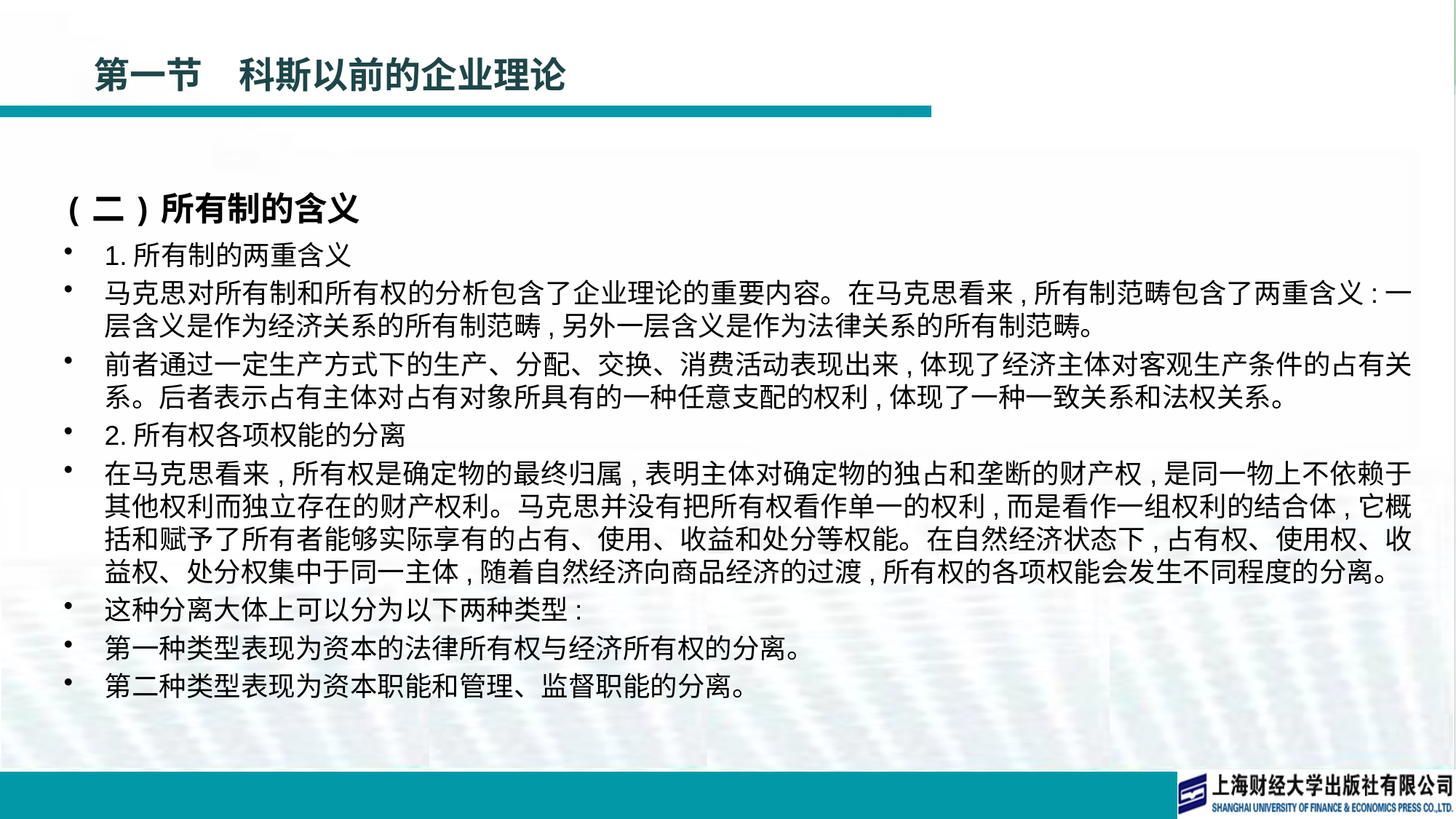

# 第一节　科斯以前的企业理论
(二)所有制的含义
1.所有制的两重含义
马克思对所有制和所有权的分析包含了企业理论的重要内容。在马克思看来,所有制范畴包含了两重含义:一层含义是作为经济关系的所有制范畴,另外一层含义是作为法律关系的所有制范畴。
前者通过一定生产方式下的生产、分配、交换、消费活动表现出来,体现了经济主体对客观生产条件的占有关系。后者表示占有主体对占有对象所具有的一种任意支配的权利,体现了一种一致关系和法权关系。
2.所有权各项权能的分离
在马克思看来,所有权是确定物的最终归属,表明主体对确定物的独占和垄断的财产权,是同一物上不依赖于其他权利而独立存在的财产权利。马克思并没有把所有权看作单一的权利,而是看作一组权利的结合体,它概括和赋予了所有者能够实际享有的占有、使用、收益和处分等权能。在自然经济状态下,占有权、使用权、收益权、处分权集中于同一主体,随着自然经济向商品经济的过渡,所有权的各项权能会发生不同程度的分离。
这种分离大体上可以分为以下两种类型:
第一种类型表现为资本的法律所有权与经济所有权的分离。
第二种类型表现为资本职能和管理、监督职能的分离。